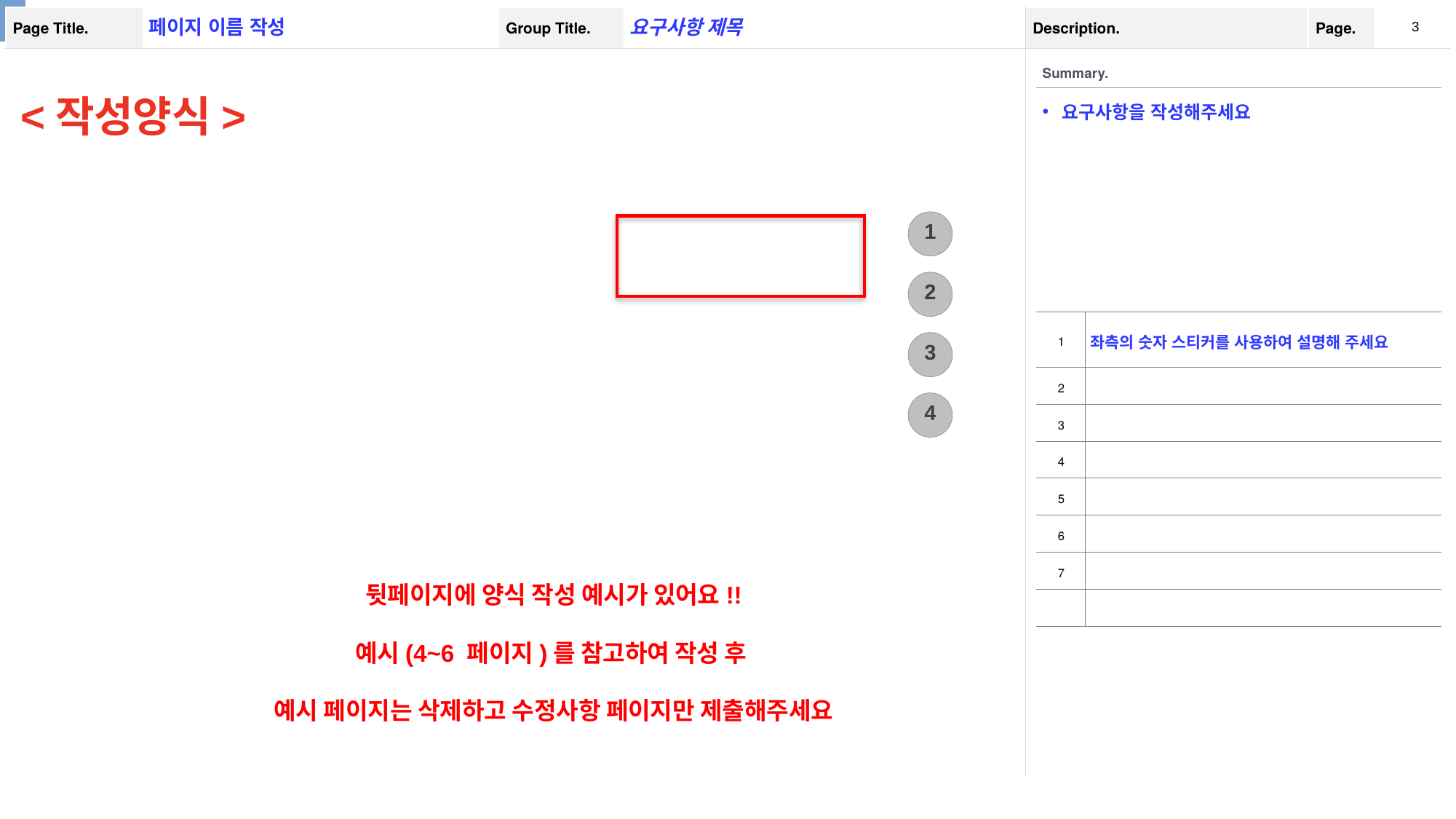

페이지 이름 작성
요구사항 제목
3
| Summary. |  |
| --- | --- |
| 요구사항을 작성해주세요 |  |
| 1 | 좌측의 숫자 스티커를 사용하여 설명해 주세요 |
| 2 |  |
| 3 |  |
| 4 |  |
| 5 |  |
| 6 |  |
| 7 |  |
|  |  |
<작성양식>

1

2

3

4
뒷페이지에 양식 작성 예시가 있어요!!

예시(4~6 페이지)를 참고하여 작성 후

예시 페이지는 삭제하고 수정사항 페이지만 제출해주세요